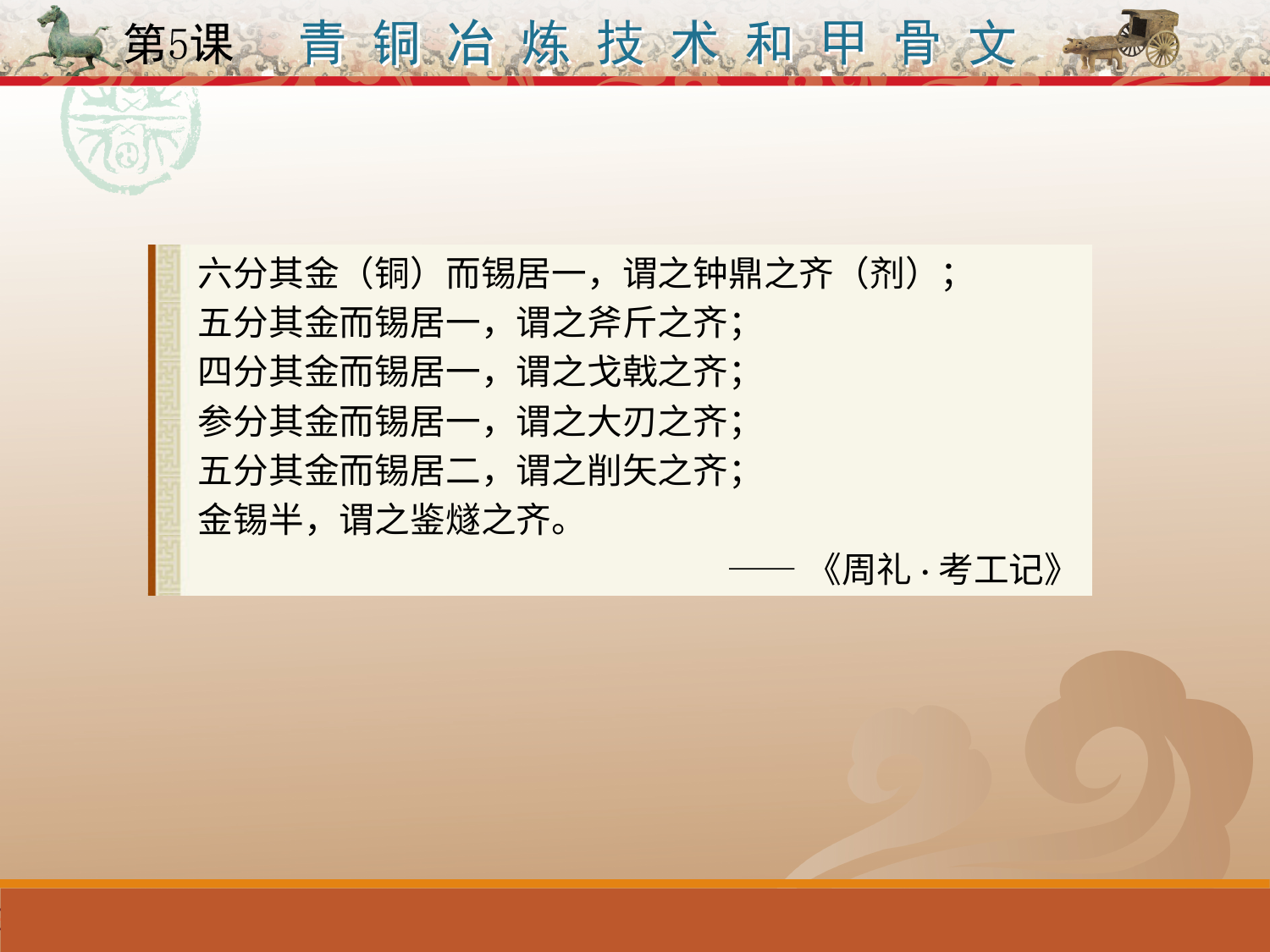

六分其金（铜）而锡居一，谓之钟鼎之齐（剂）；
五分其金而锡居一，谓之斧斤之齐；
四分其金而锡居一，谓之戈戟之齐；
参分其金而锡居一，谓之大刃之齐；
五分其金而锡居二，谓之削矢之齐；
金锡半，谓之鉴燧之齐。
                          ——《周礼·考工记》